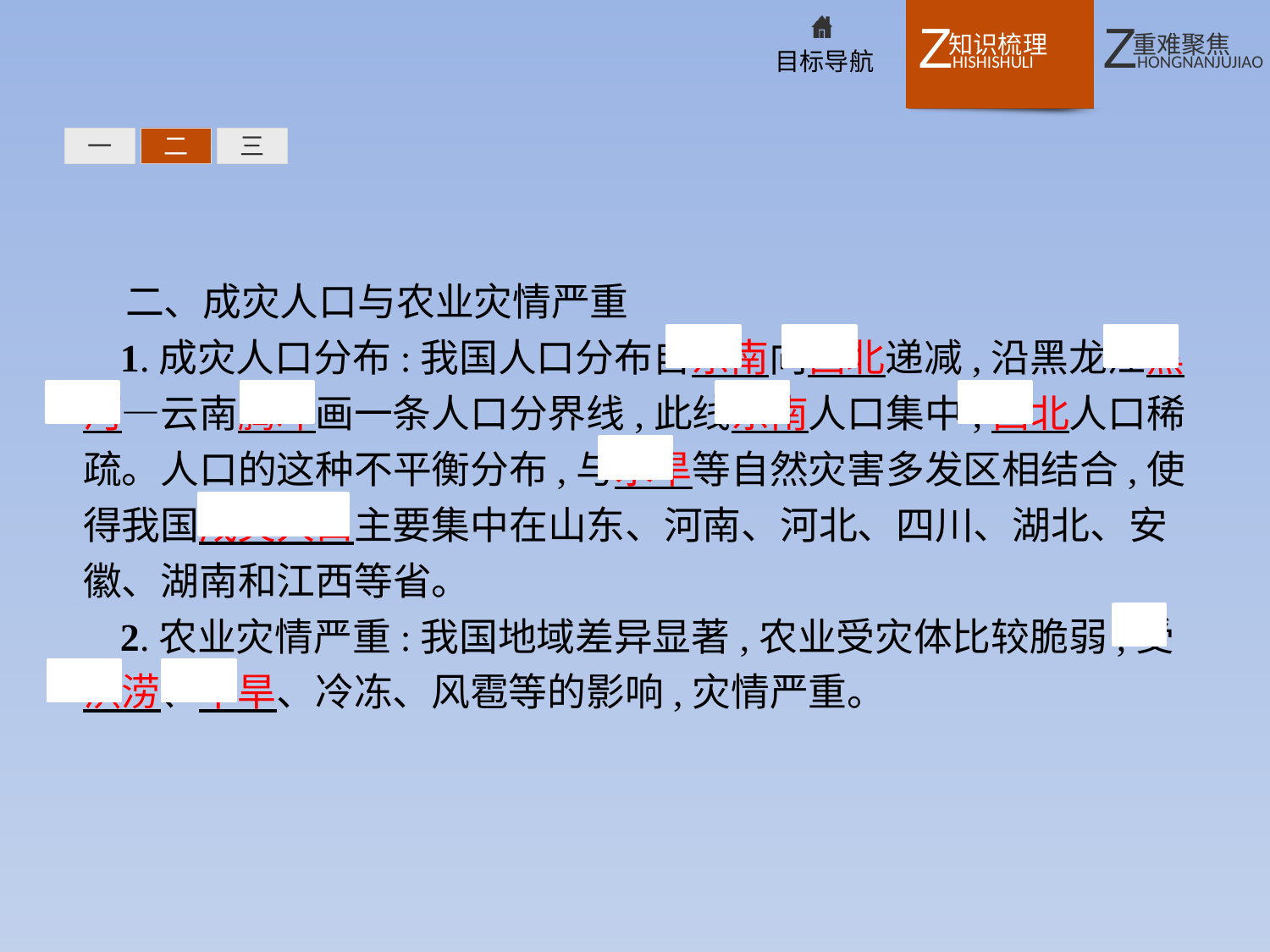

一
二
三
二、成灾人口与农业灾情严重
1.成灾人口分布:我国人口分布自东南向西北递减,沿黑龙江黑河—云南腾冲画一条人口分界线,此线东南人口集中,西北人口稀疏。人口的这种不平衡分布,与水旱等自然灾害多发区相结合,使得我国成灾人口主要集中在山东、河南、河北、四川、湖北、安徽、湖南和江西等省。
2.农业灾情严重:我国地域差异显著,农业受灾体比较脆弱,受洪涝、干旱、冷冻、风雹等的影响,灾情严重。